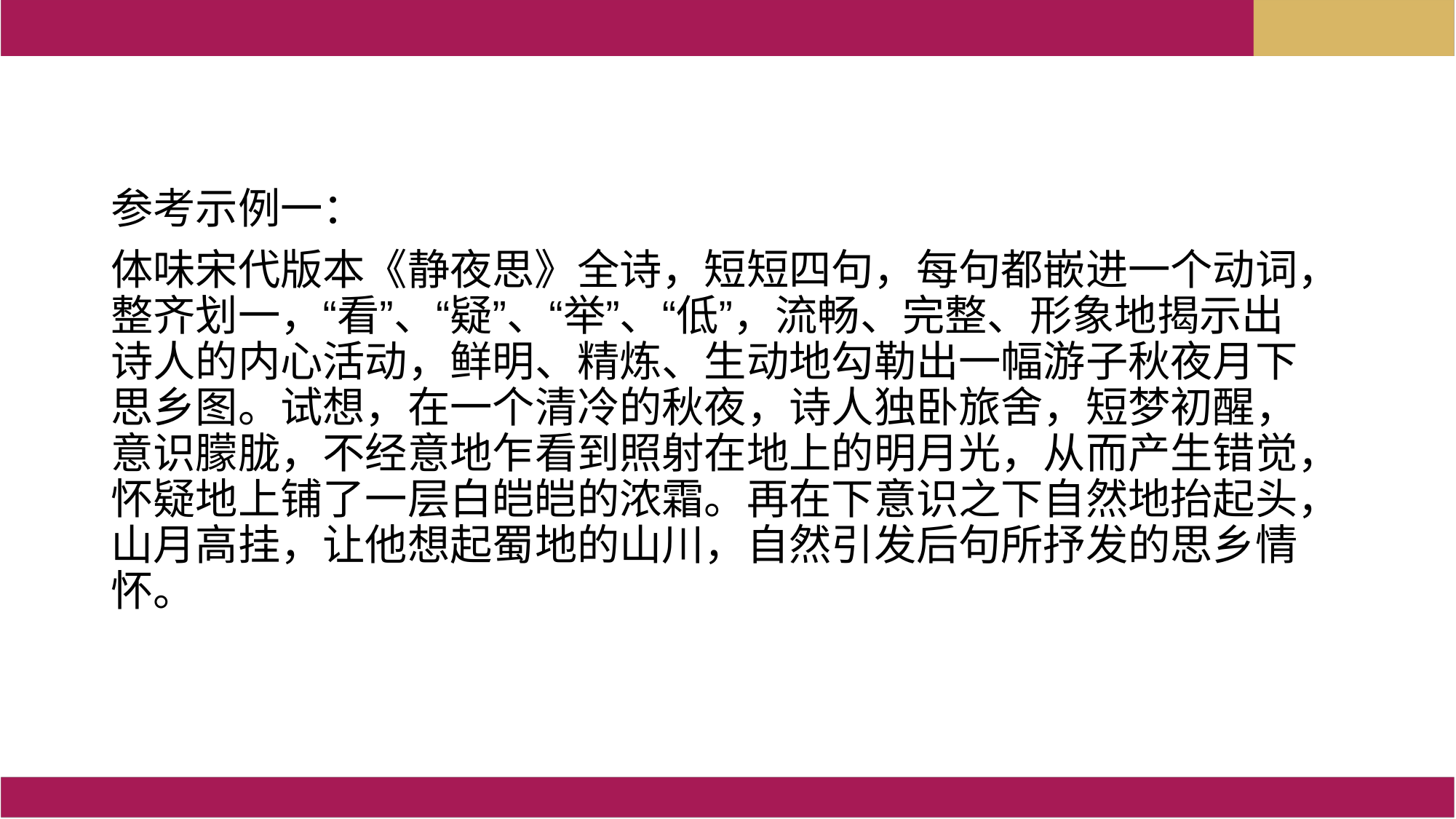

参考示例一：
体味宋代版本《静夜思》全诗，短短四句，每句都嵌进一个动词，整齐划一，“看”、“疑”、“举”、“低”，流畅、完整、形象地揭示出诗人的内心活动，鲜明、精炼、生动地勾勒出一幅游子秋夜月下思乡图。试想，在一个清冷的秋夜，诗人独卧旅舍，短梦初醒，意识朦胧，不经意地乍看到照射在地上的明月光，从而产生错觉，怀疑地上铺了一层白皑皑的浓霜。再在下意识之下自然地抬起头，山月高挂，让他想起蜀地的山川，自然引发后句所抒发的思乡情怀。